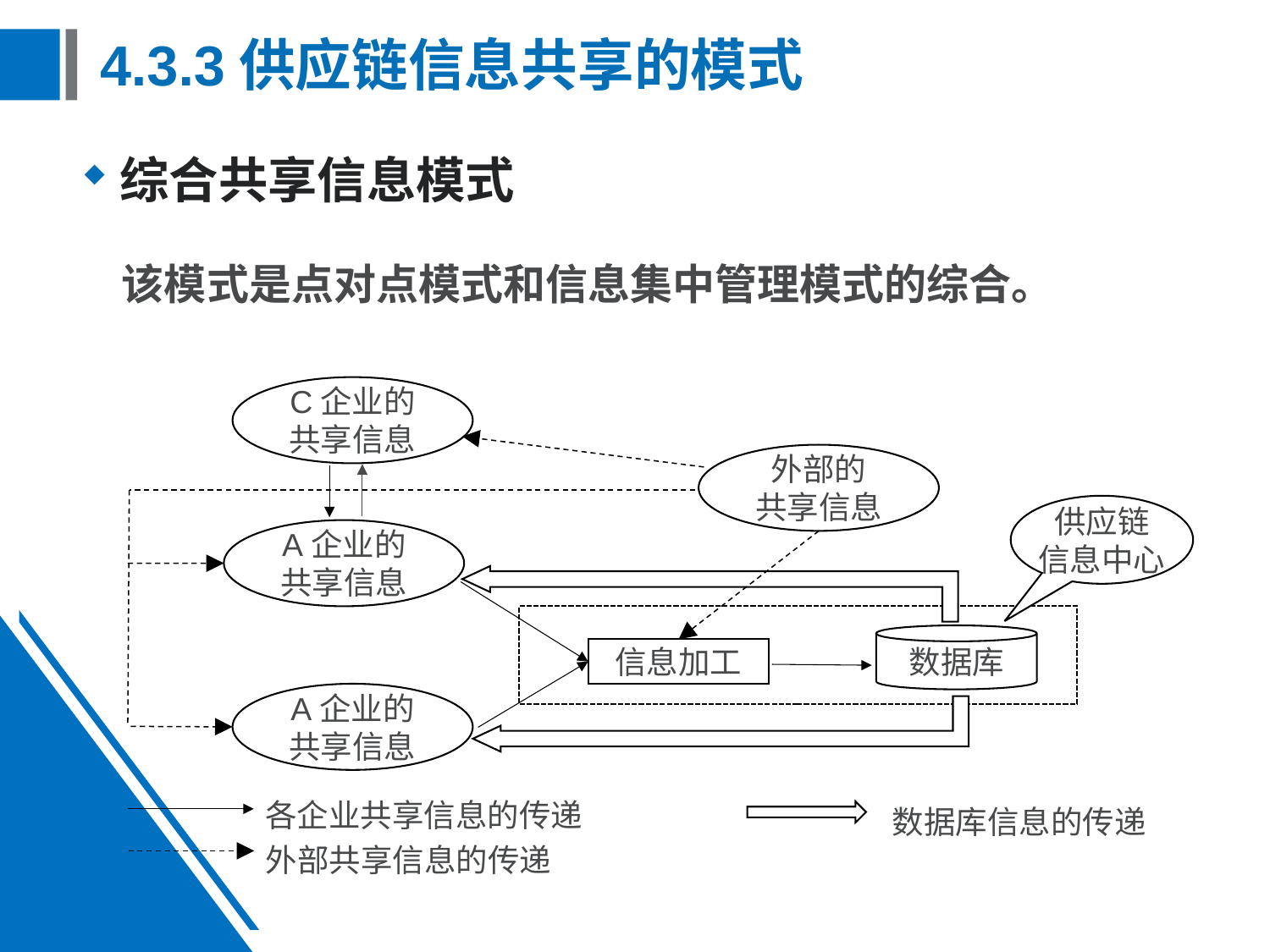

# 4.3.3供应链信息共享的模式
综合共享信息模式
该模式是点对点模式和信息集中管理模式的综合。

C企业的
共享信息

外部的
共享信息
供应链
信息中心
A企业的
共享信息

数据库
信息加工
A企业的
共享信息
各企业共享信息的传递

数据库信息的传递
外部共享信息的传递